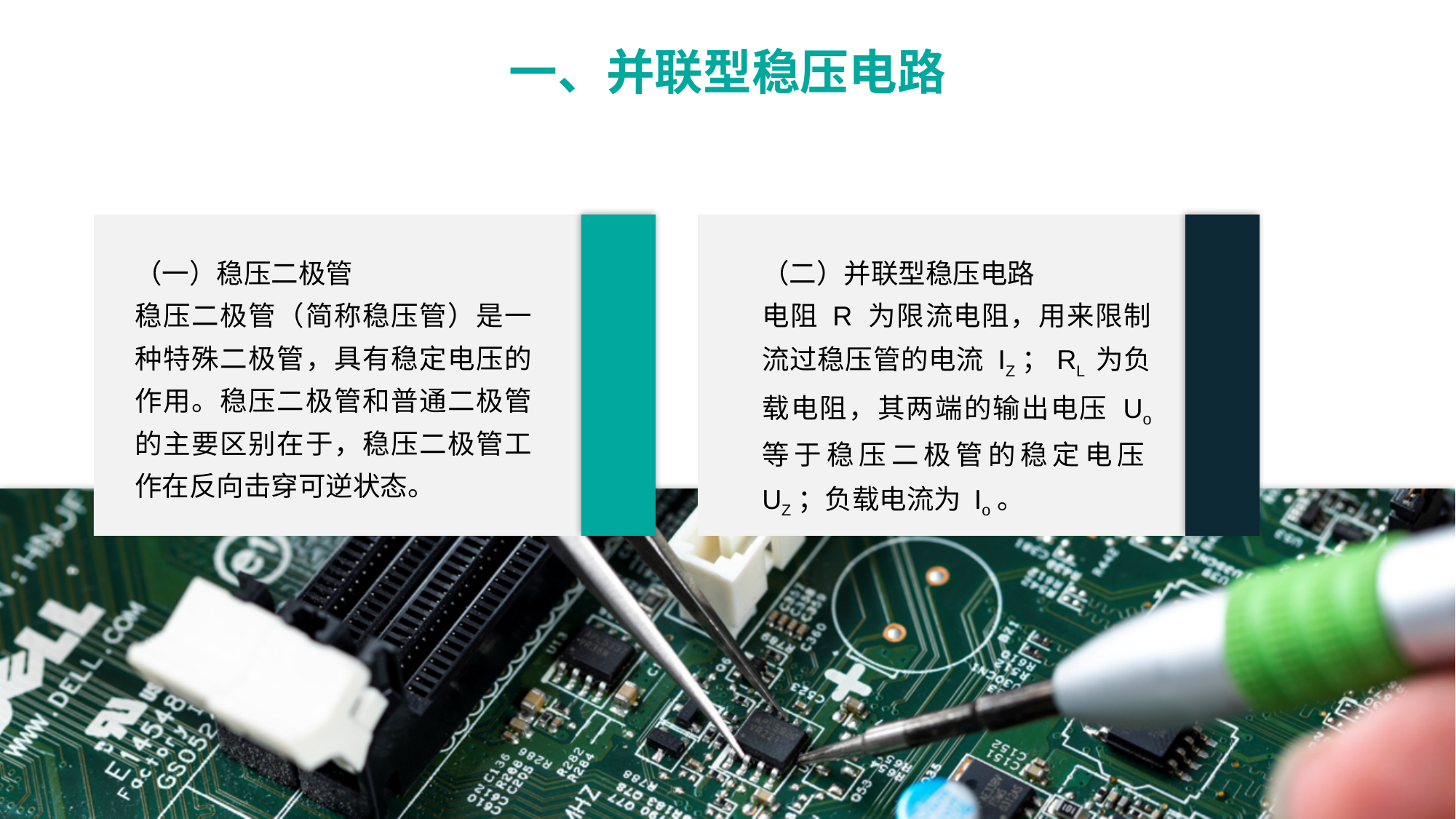

一、并联型稳压电路

（一）稳压二极管
稳压二极管（简称稳压管）是一种特殊二极管，具有稳定电压的作用。稳压二极管和普通二极管的主要区别在于，稳压二极管工作在反向击穿可逆状态。

（二）并联型稳压电路
电阻 R 为限流电阻，用来限制流过稳压管的电流 IZ；RL 为负载电阻，其两端的输出电压 Uo 等于稳压二极管的稳定电压UZ；负载电流为 Io。